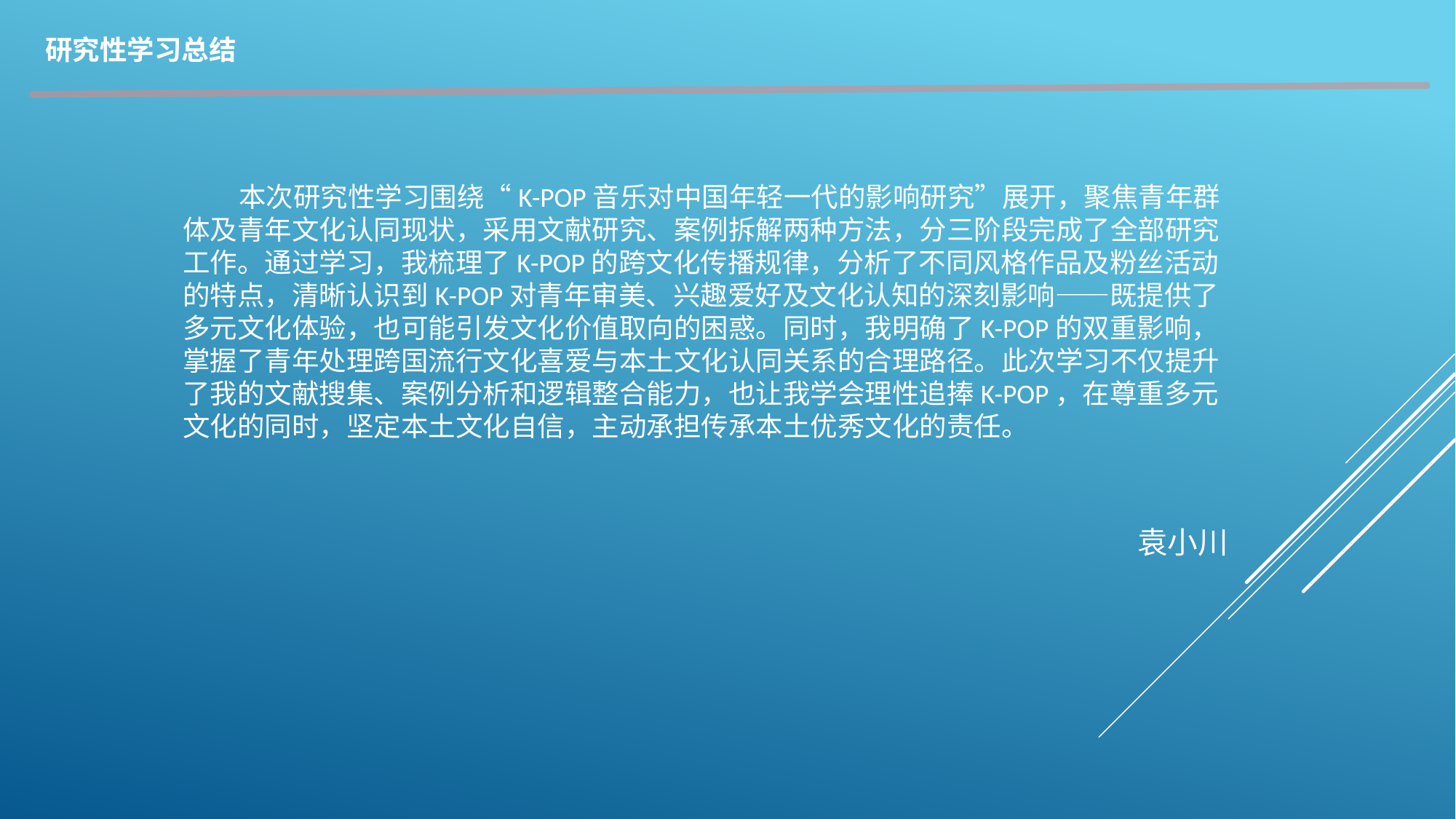

研究性学习总结
        本次研究性学习围绕“K-POP音乐对中国年轻一代的影响研究”展开，聚焦青年群体及青年文化认同现状，采用文献研究、案例拆解两种方法，分三阶段完成了全部研究工作。通过学习，我梳理了K-POP的跨文化传播规律，分析了不同风格作品及粉丝活动的特点，清晰认识到K-POP对青年审美、兴趣爱好及文化认知的深刻影响——既提供了多元文化体验，也可能引发文化价值取向的困惑。同时，我明确了K-POP的双重影响，掌握了青年处理跨国流行文化喜爱与本土文化认同关系的合理路径。此次学习不仅提升了我的文献搜集、案例分析和逻辑整合能力，也让我学会理性追捧K-POP，在尊重多元文化的同时，坚定本土文化自信，主动承担传承本土优秀文化的责任。

袁小川